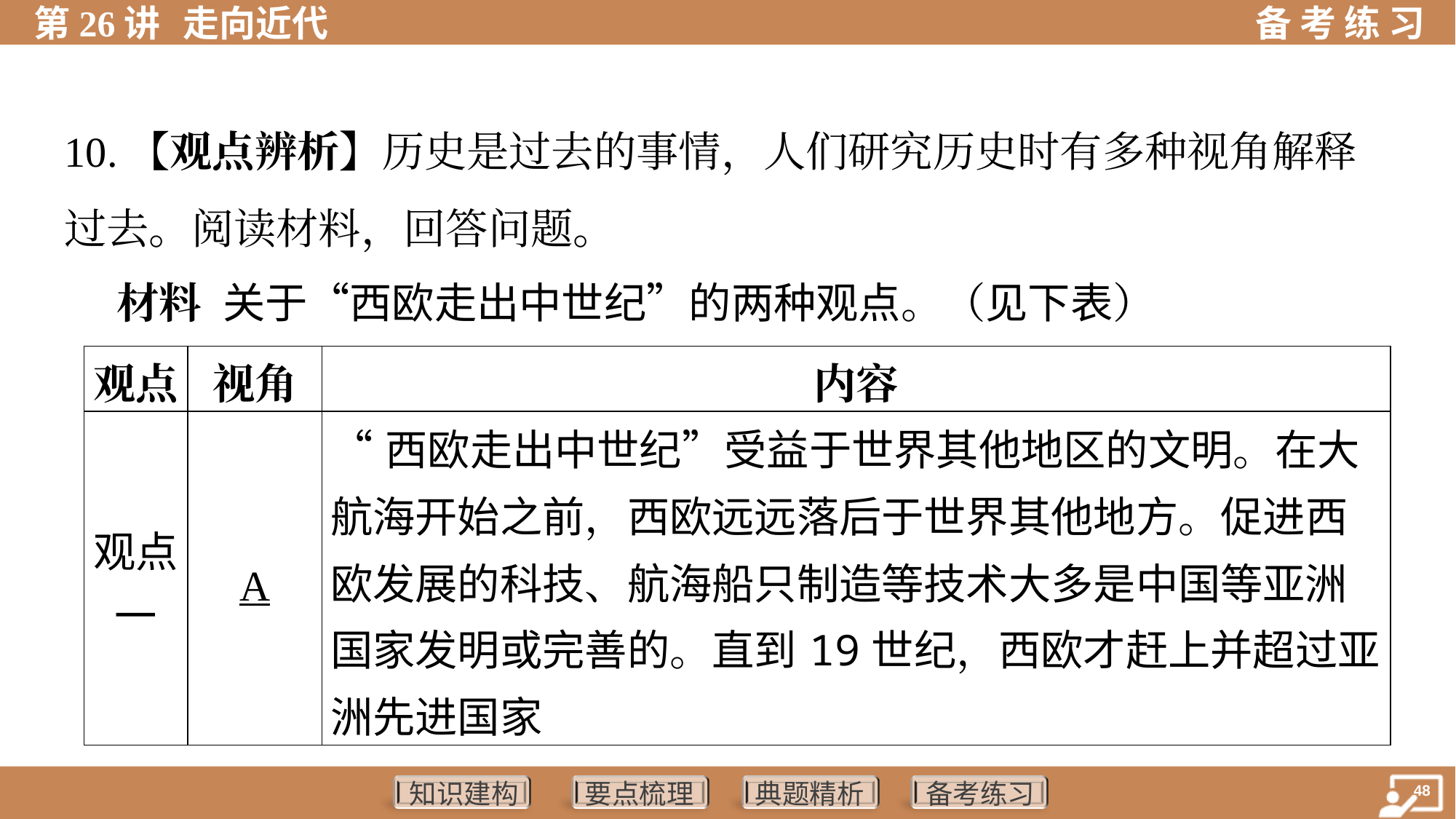

10.【观点辨析】历史是过去的事情，人们研究历史时有多种视角解释
过去。阅读材料，回答问题。
    材料  关于“西欧走出中世纪”的两种观点。（见下表）
| 观点 | 视角 | 内容 |
| --- | --- | --- |
| 观点 一 | A | “西欧走出中世纪”受益于世界其他地区的文明。在大航海开始之前，西欧远远落后于世界其他地方。促进西欧发展的科技、航海船只制造等技术大多是中国等亚洲国家发明或完善的。直到19世纪，西欧才赶上并超过亚洲先进国家 |